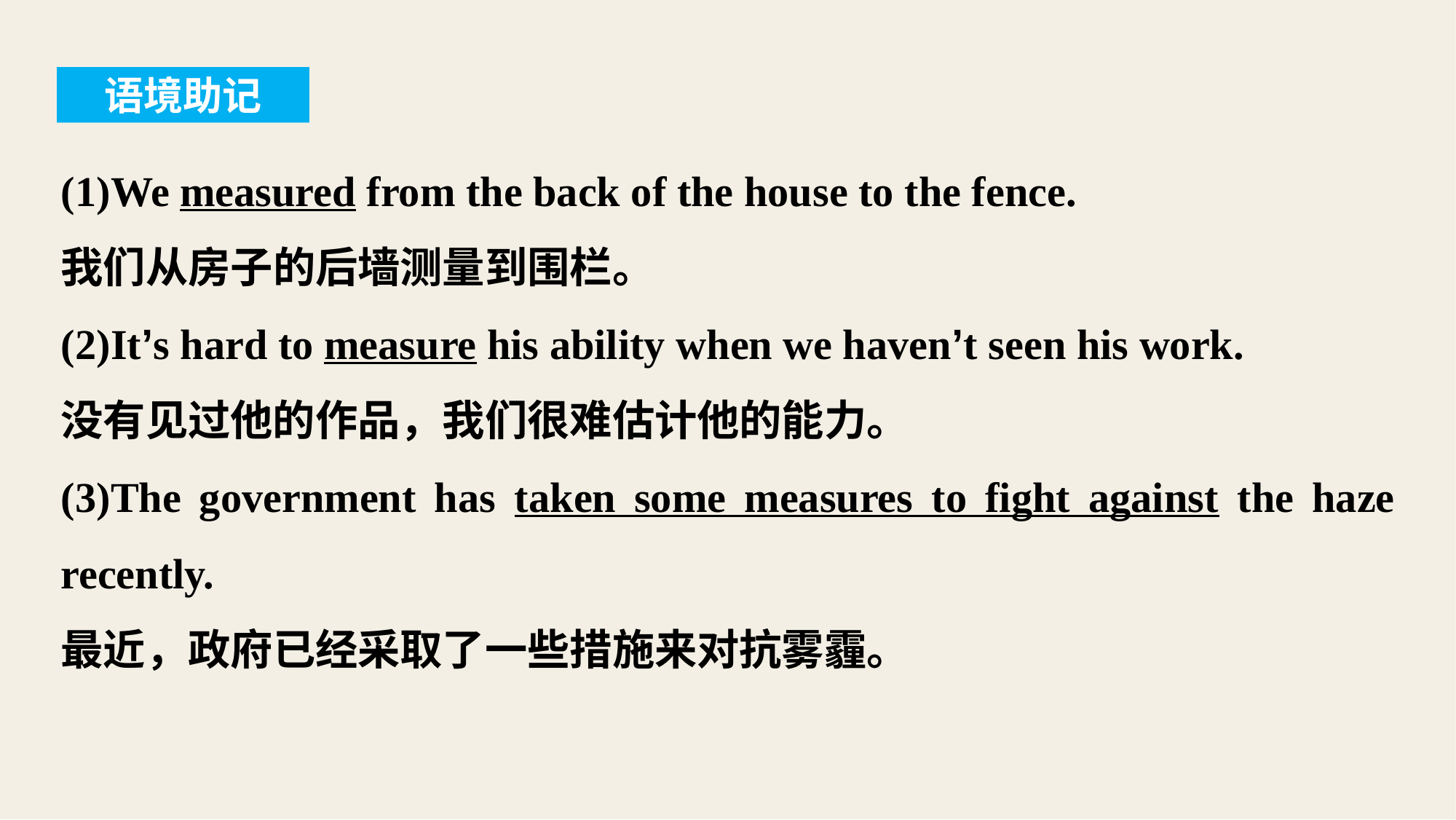

语境助记
(1)We measured from the back of the house to the fence.
我们从房子的后墙测量到围栏。
(2)It’s hard to measure his ability when we haven’t seen his work.
没有见过他的作品，我们很难估计他的能力。
(3)The government has taken some measures to fight against the haze recently.
最近，政府已经采取了一些措施来对抗雾霾。